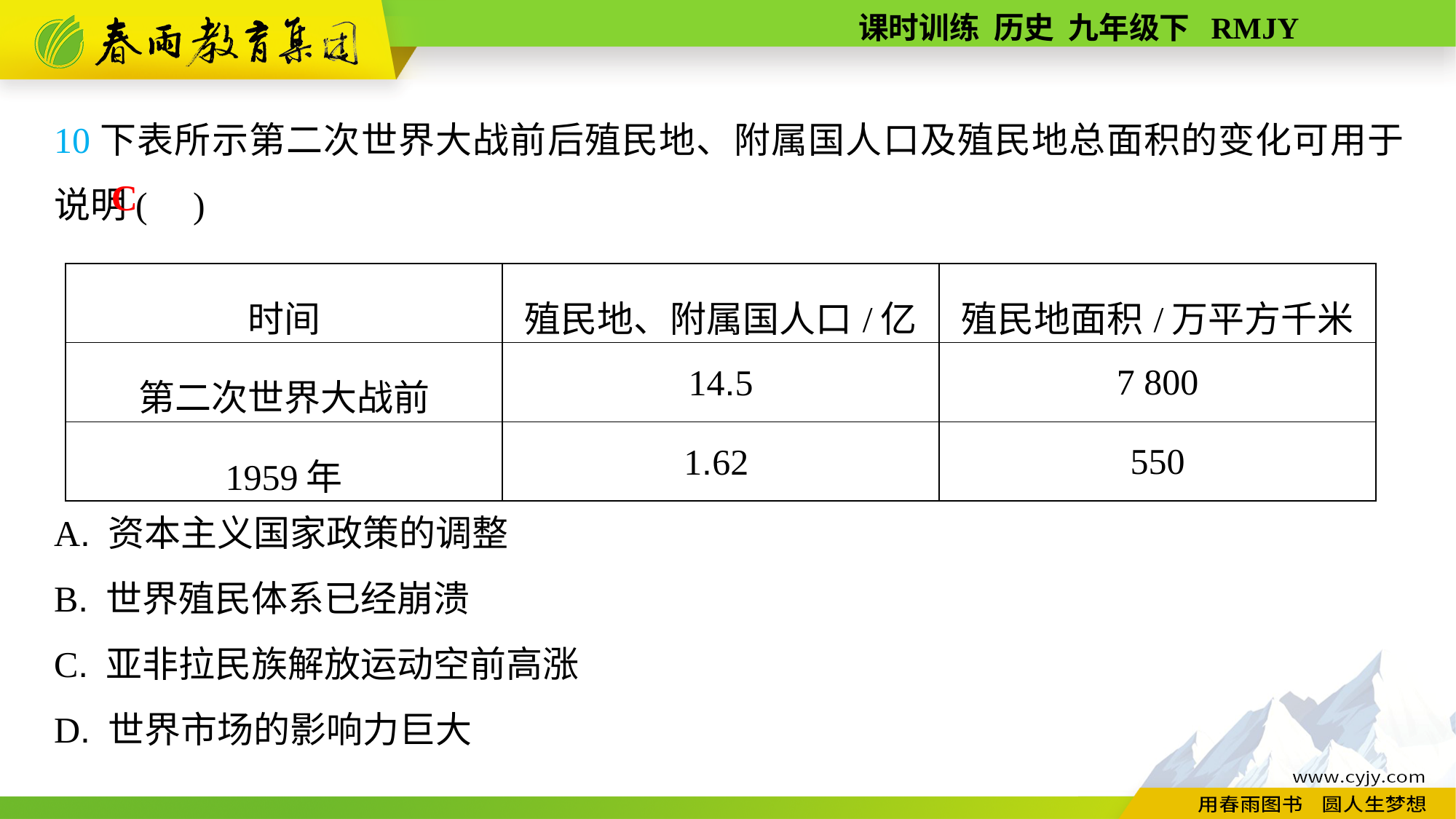

10下表所示第二次世界大战前后殖民地、附属国人口及殖民地总面积的变化可用于说明(     )

A. 资本主义国家政策的调整
B. 世界殖民体系已经崩溃
C. 亚非拉民族解放运动空前高涨
D. 世界市场的影响力巨大
C
| 时间 | 殖民地、附属国人口/亿 | 殖民地面积/万平方千米 |
| --- | --- | --- |
| 第二次世界大战前 | 14.5 | 7 800 |
| 1959年 | 1.62 | 550 |